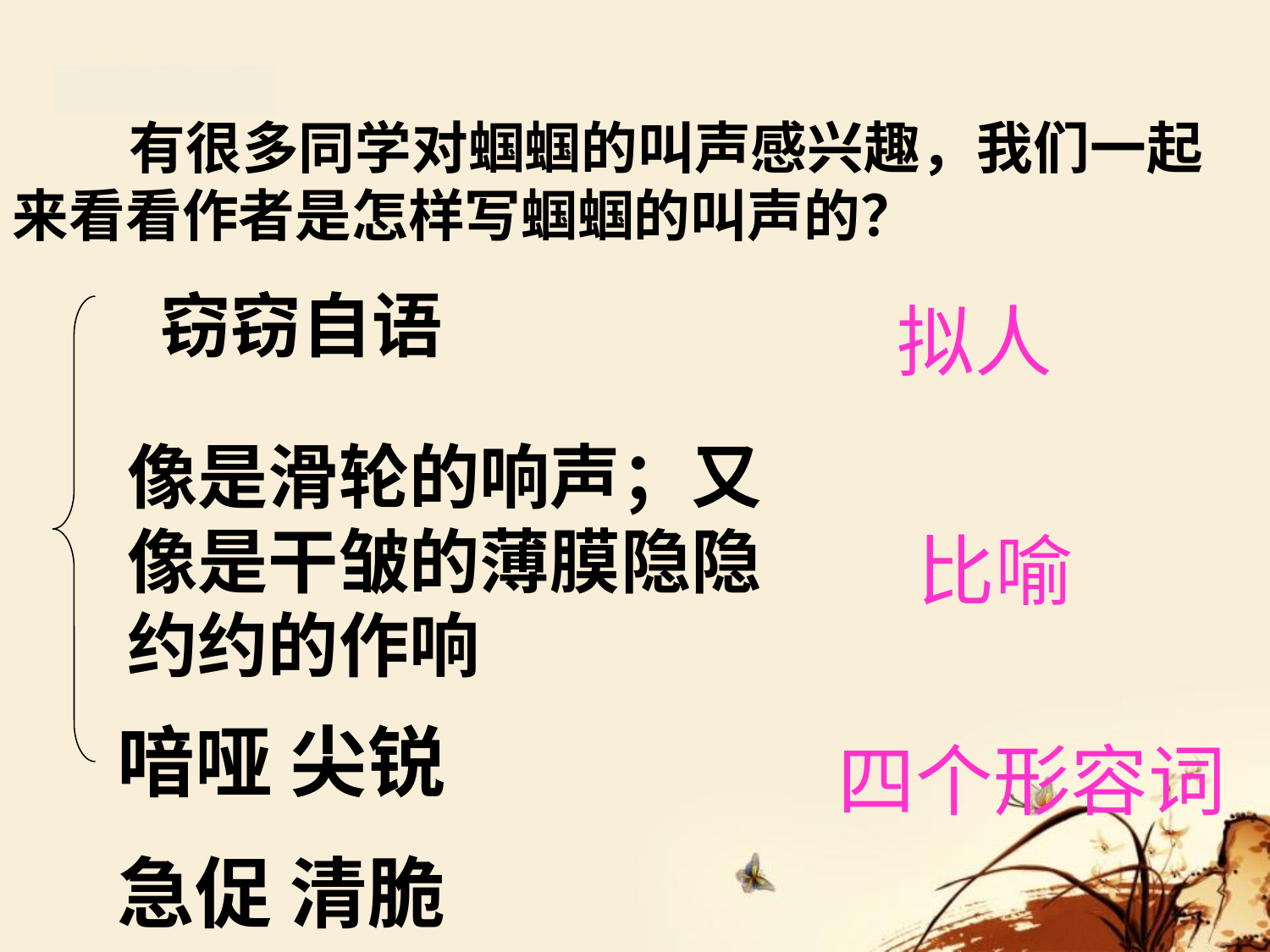

有很多同学对蝈蝈的叫声感兴趣，我们一起来看看作者是怎样写蝈蝈的叫声的？
窃窃自语
拟人

像是滑轮的响声；又像是干皱的薄膜隐隐约约的作响
比喻
喑哑 尖锐
急促 清脆
四个形容词